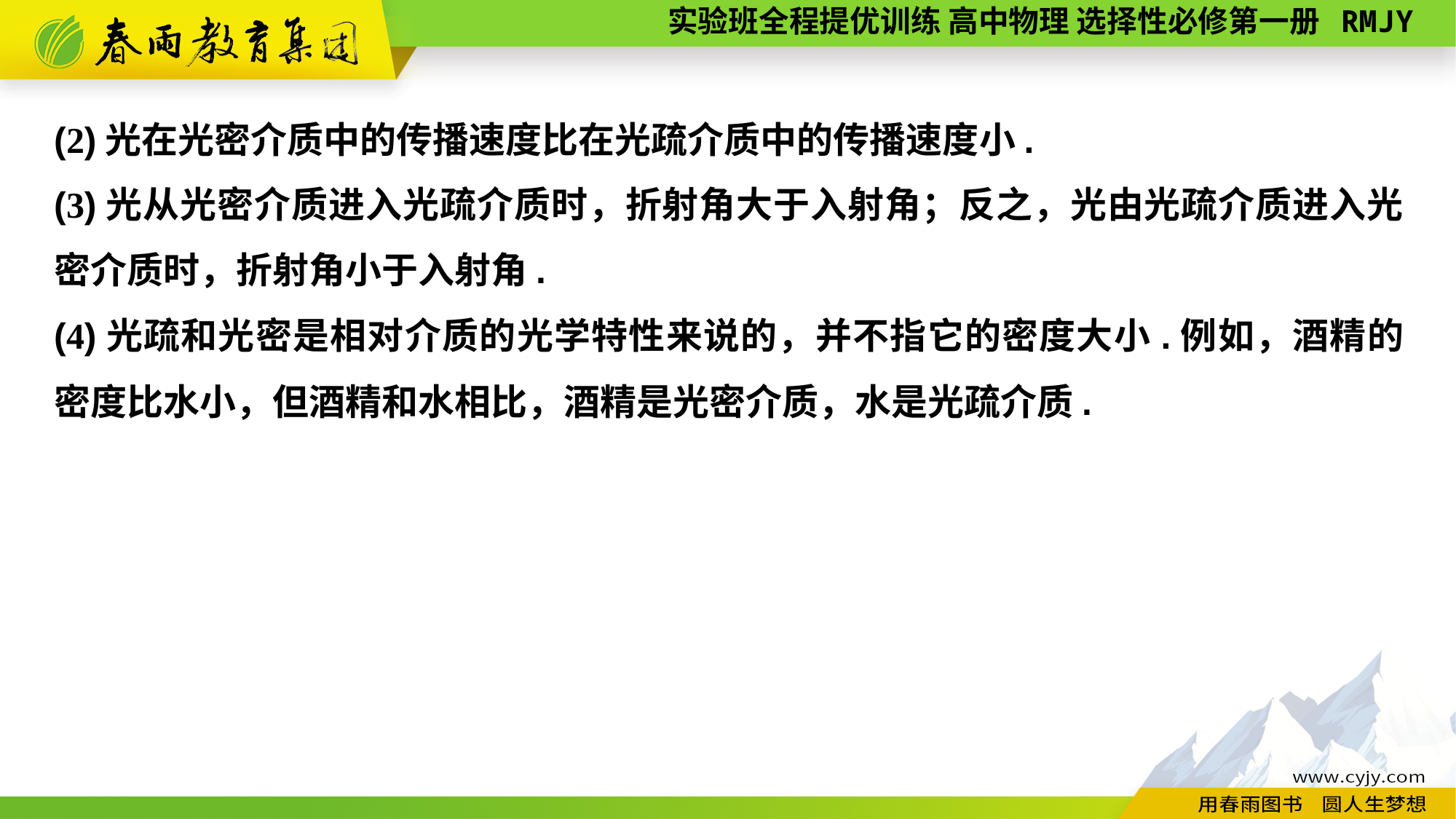

(2)光在光密介质中的传播速度比在光疏介质中的传播速度小.
(3)光从光密介质进入光疏介质时，折射角大于入射角；反之，光由光疏介质进入光密介质时，折射角小于入射角.
(4)光疏和光密是相对介质的光学特性来说的，并不指它的密度大小.例如，酒精的密度比水小，但酒精和水相比，酒精是光密介质，水是光疏介质.